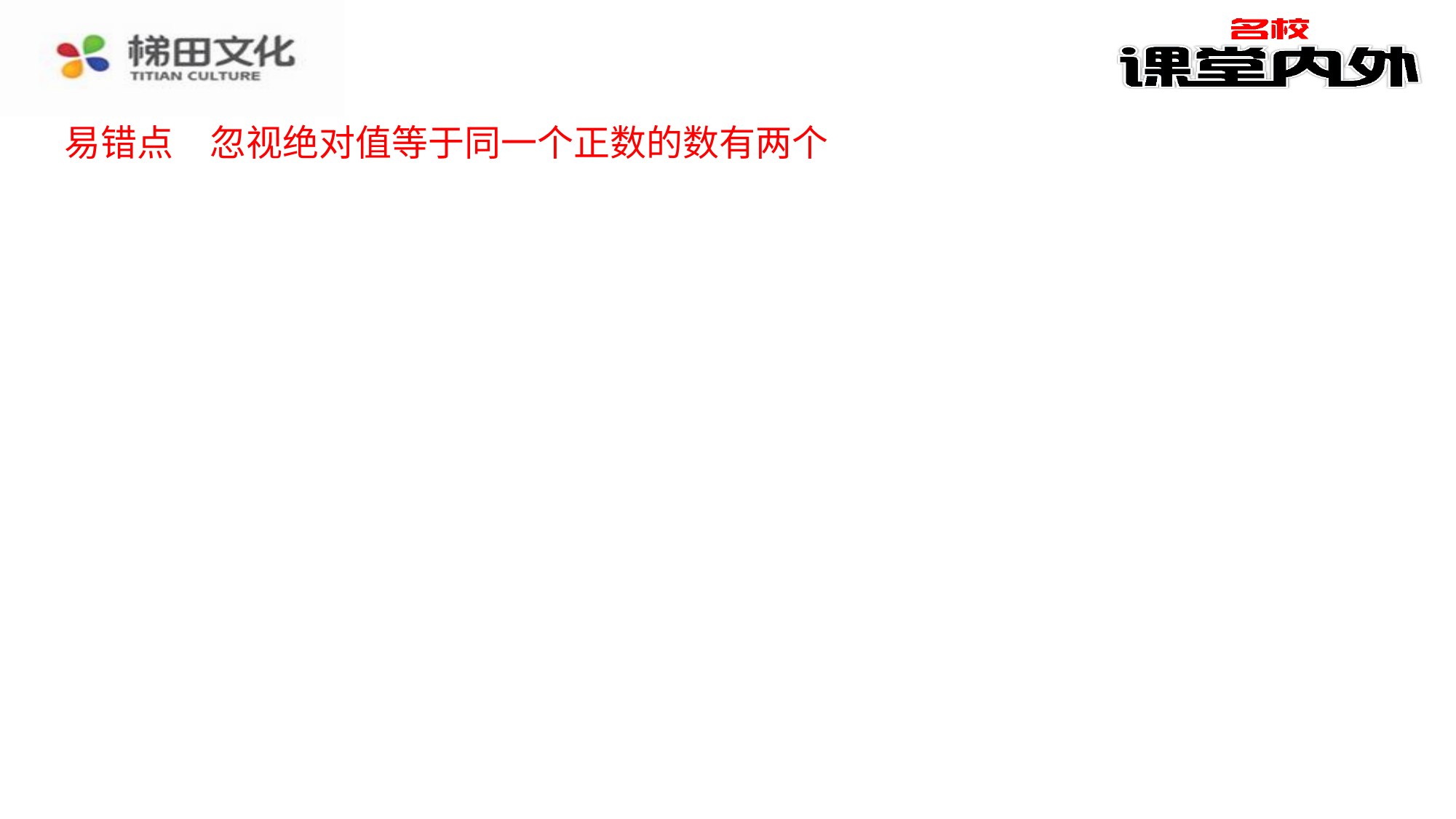

易错点　忽视绝对值等于同一个正数的数有两个
易错点　忽视绝对值等于同一个正数的数有两个